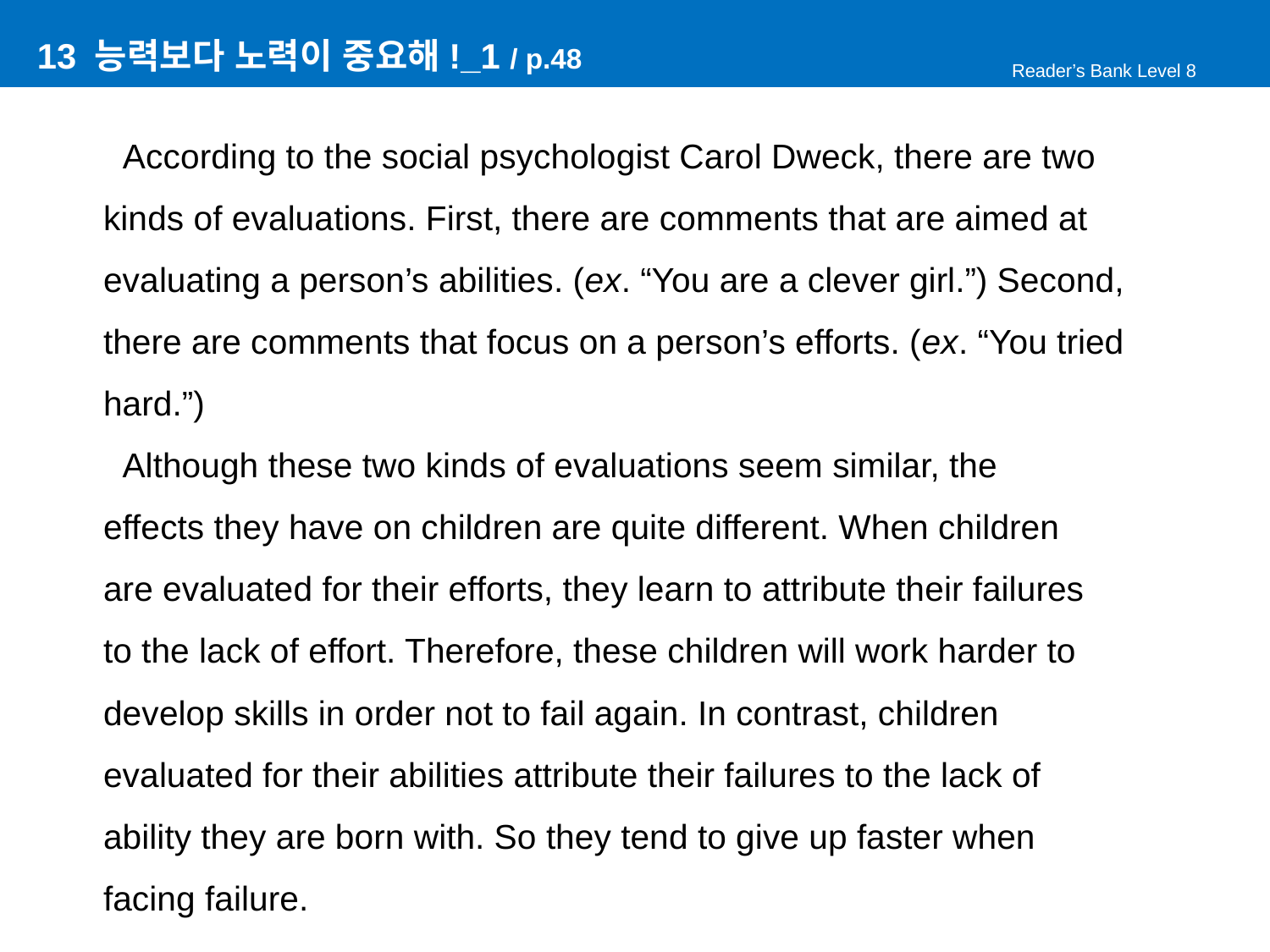

# 13 능력보다 노력이 중요해!_1 / p.48
Reader’s Bank Level 8

  According to the social psychologist Carol Dweck, there are two
kinds of evaluations. First, there are comments that are aimed at
evaluating a person’s abilities. (ex. “You are a clever girl.”) Second,
there are comments that focus on a person’s efforts. (ex. “You tried
hard.”)
  Although these two kinds of evaluations seem similar, the
effects they have on children are quite different. When children
are evaluated for their efforts, they learn to attribute their failures
to the lack of effort. Therefore, these children will work harder to
develop skills in order not to fail again. In contrast, children
evaluated for their abilities attribute their failures to the lack of
ability they are born with. So they tend to give up faster when
facing failure.